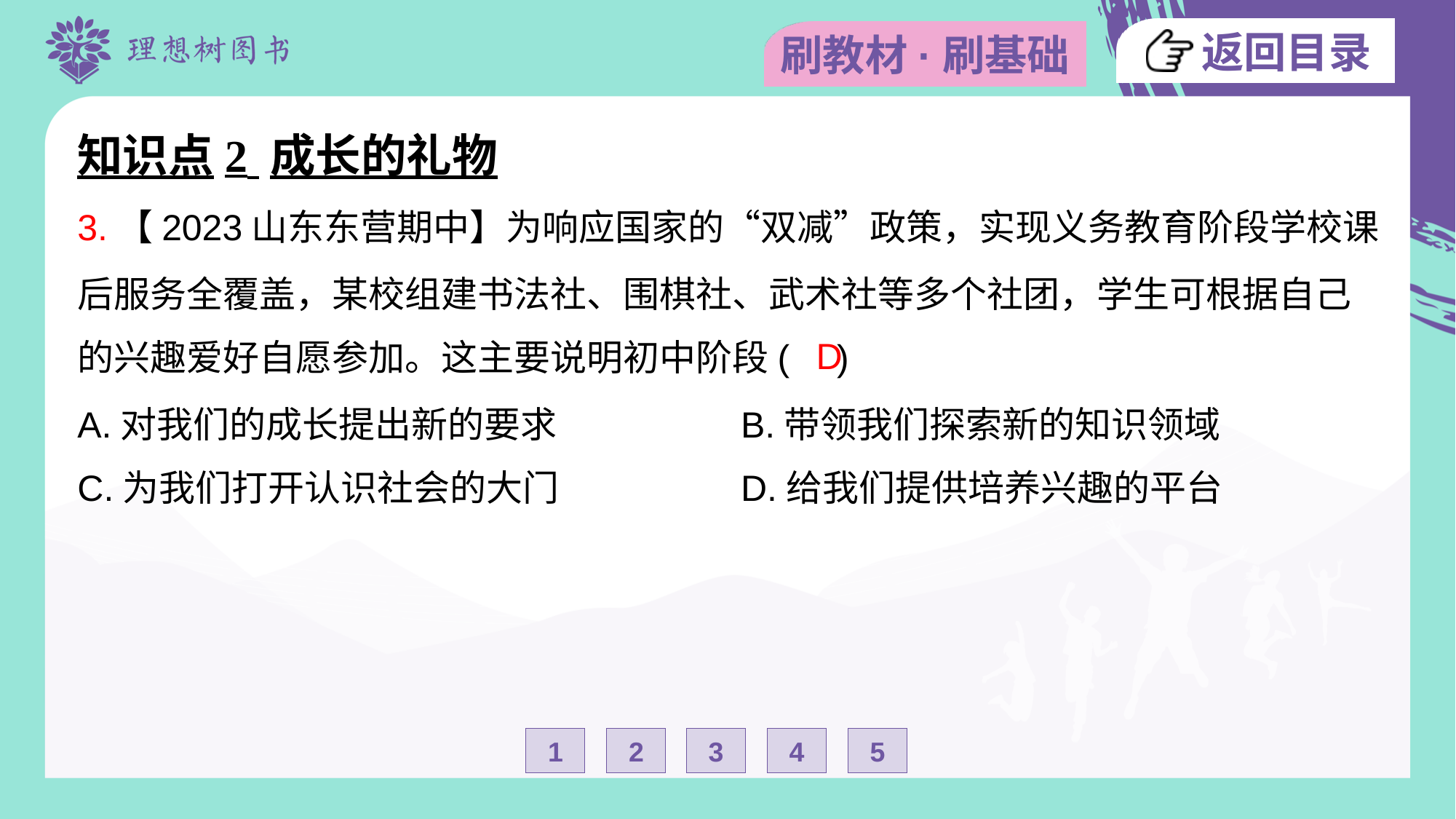

知识点2 成长的礼物
3.【2023山东东营期中】为响应国家的“双减”政策，实现义务教育阶段学校课
后服务全覆盖，某校组建书法社、围棋社、武术社等多个社团，学生可根据自己
的兴趣爱好自愿参加。这主要说明初中阶段(     )
D
A.对我们的成长提出新的要求	B.带领我们探索新的知识领域
C.为我们打开认识社会的大门	D.给我们提供培养兴趣的平台